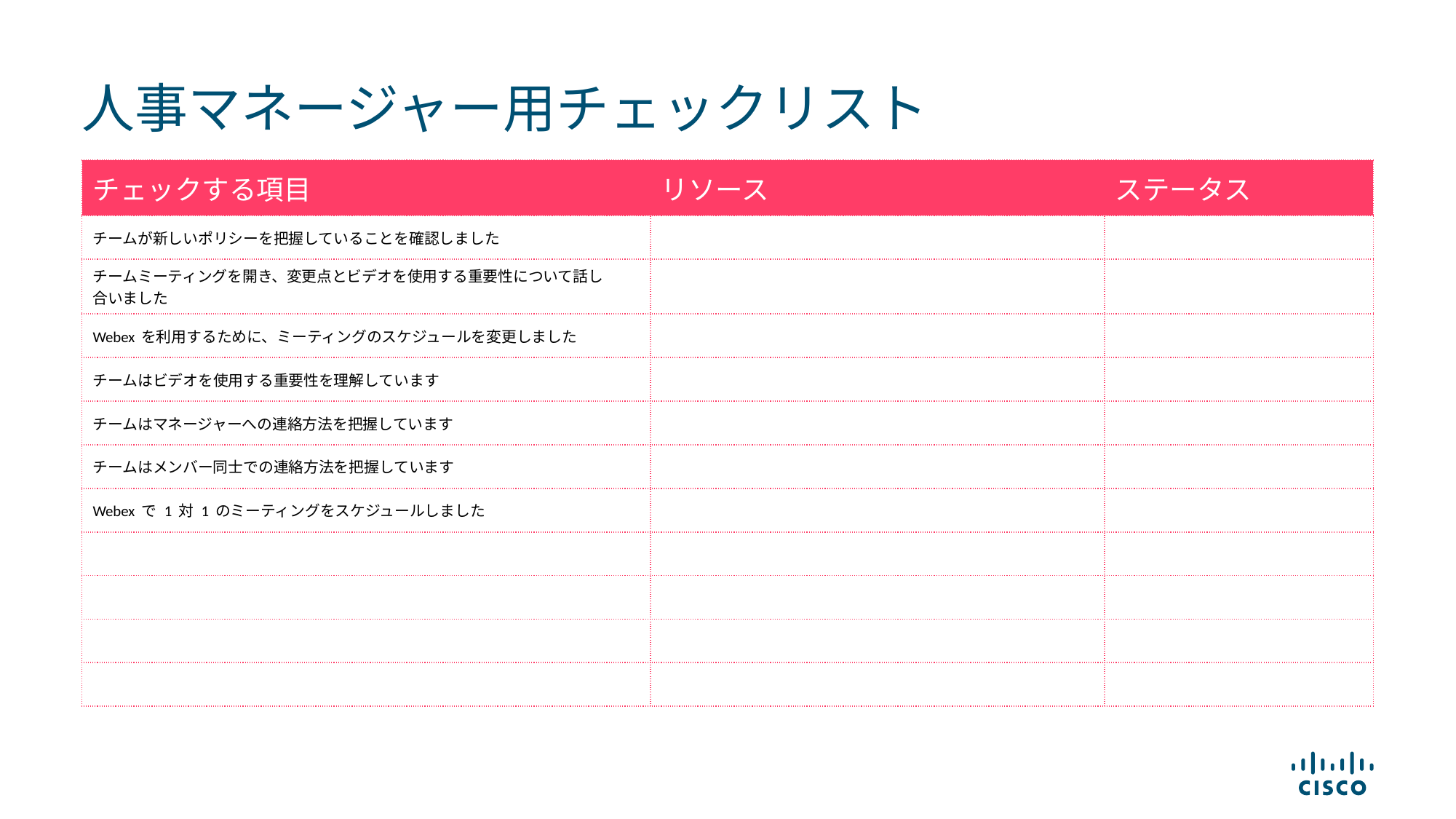

# 人事マネージャー用チェックリスト
| チェックする項目 | リソース | ステータス |
| --- | --- | --- |
| チームが新しいポリシーを把握していることを確認しました |  |  |
| チームミーティングを開き、変更点とビデオを使用する重要性について話し 合いました |  |  |
| Webex を利用するために、ミーティングのスケジュールを変更しました |  |  |
| チームはビデオを使用する重要性を理解しています |  |  |
| チームはマネージャーへの連絡方法を把握しています |  |  |
| チームはメンバー同士での連絡方法を把握しています |  |  |
| Webex で 1 対 1 のミーティングをスケジュールしました |  |  |
|  |  |  |
|  |  |  |
|  |  |  |
|  |  |  |